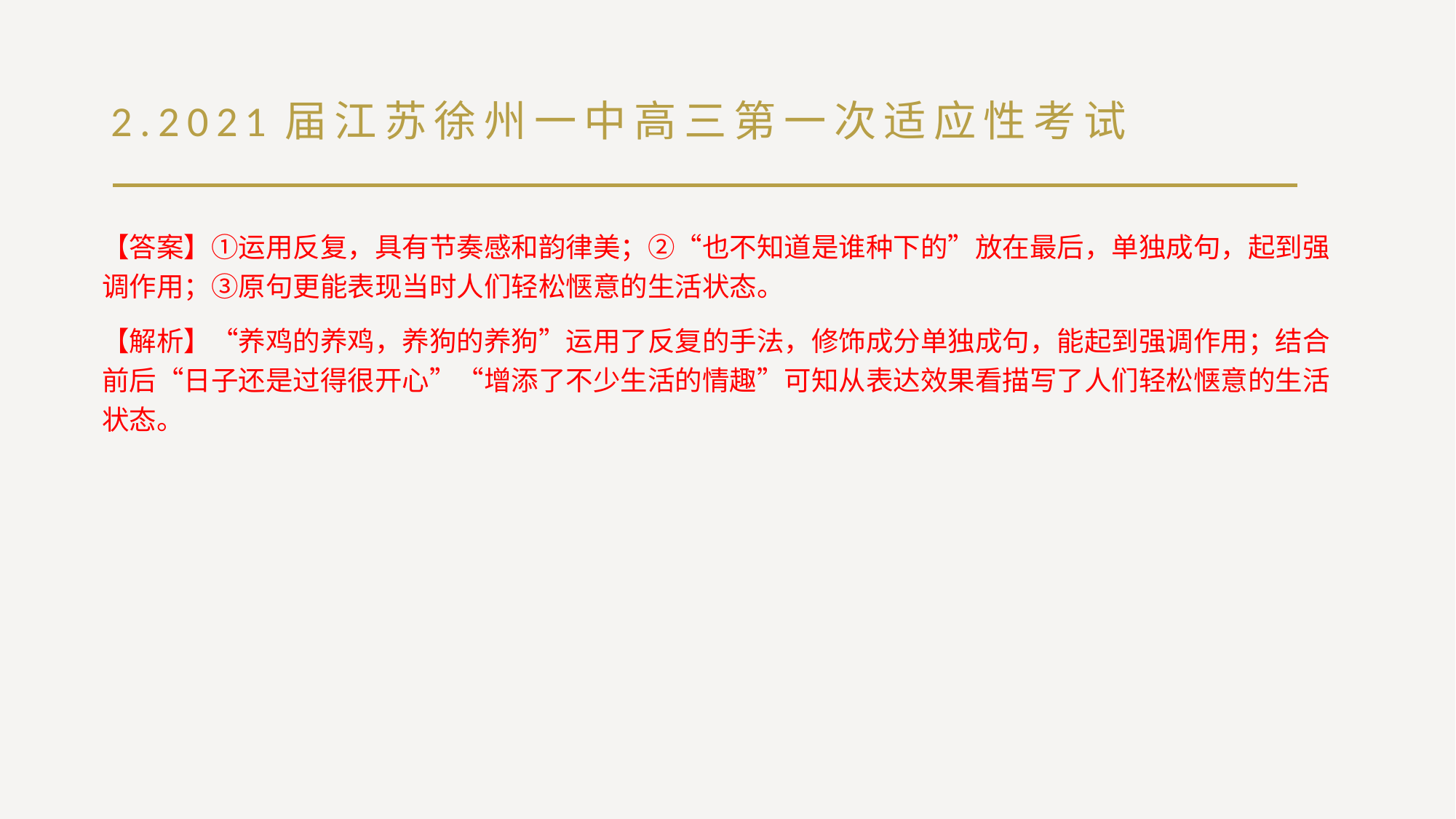

# 2.2021届江苏徐州一中高三第一次适应性考试
【答案】①运用反复，具有节奏感和韵律美；②“也不知道是谁种下的”放在最后，单独成句，起到强调作用；③原句更能表现当时人们轻松惬意的生活状态。
【解析】“养鸡的养鸡，养狗的养狗”运用了反复的手法，修饰成分单独成句，能起到强调作用；结合前后“日子还是过得很开心”“增添了不少生活的情趣”可知从表达效果看描写了人们轻松惬意的生活状态。